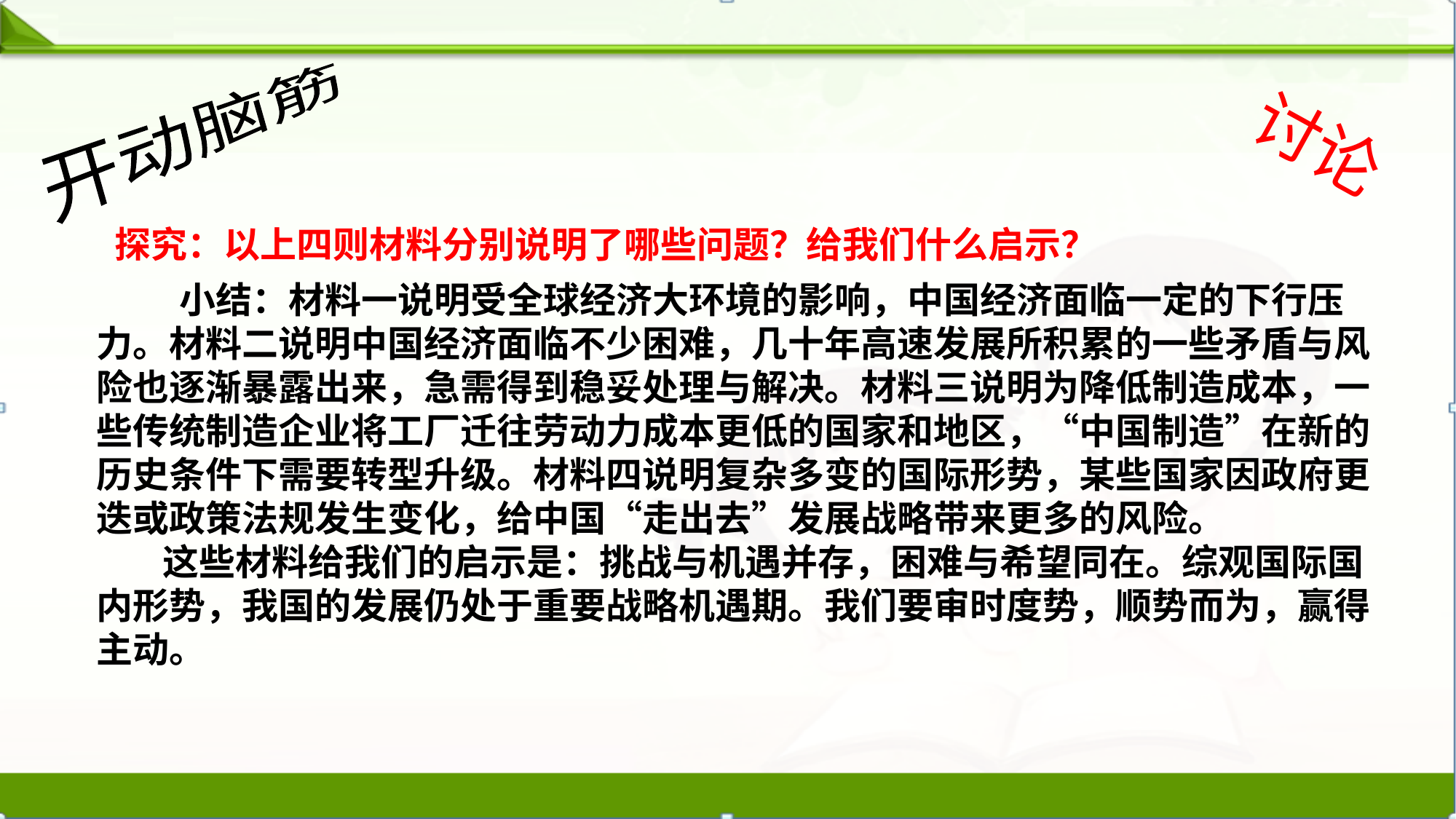

讨论
开动脑筋
探究：以上四则材料分别说明了哪些问题？给我们什么启示？
         小结：材料一说明受全球经济大环境的影响，中国经济面临一定的下行压力。材料二说明中国经济面临不少困难，几十年高速发展所积累的一些矛盾与风险也逐渐暴露出来，急需得到稳妥处理与解决。材料三说明为降低制造成本，一些传统制造企业将工厂迁往劳动力成本更低的国家和地区，“中国制造”在新的历史条件下需要转型升级。材料四说明复杂多变的国际形势，某些国家因政府更迭或政策法规发生变化，给中国“走出去”发展战略带来更多的风险。
       这些材料给我们的启示是：挑战与机遇并存，困难与希望同在。综观国际国内形势，我国的发展仍处于重要战略机遇期。我们要审时度势，顺势而为，赢得主动。